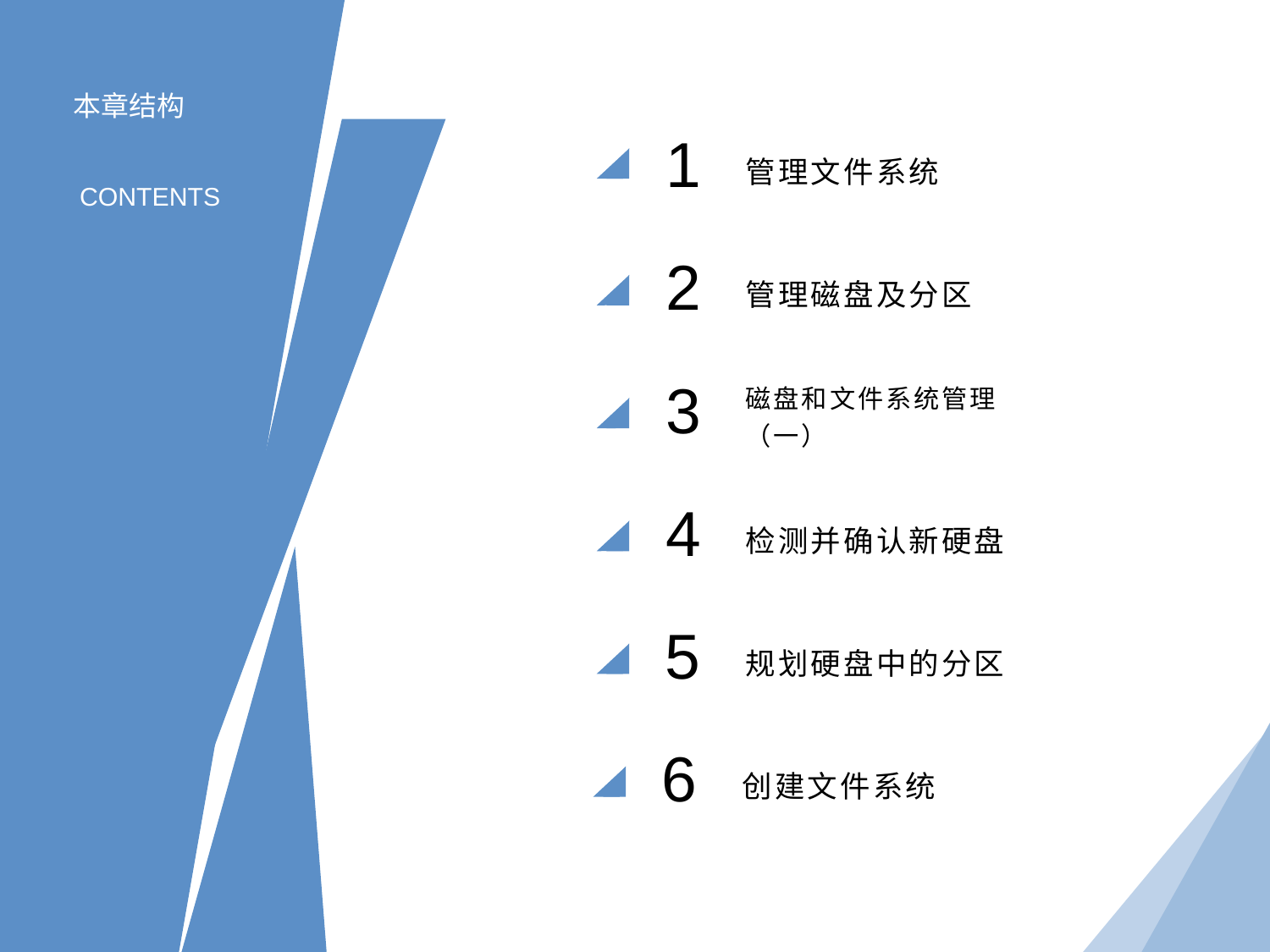

本章结构

1
管理文件系统

CONTENTS
2
管理磁盘及分区

3
磁盘和文件系统管理（一）

4
检测并确认新硬盘

5
规划硬盘中的分区

6
创建文件系统